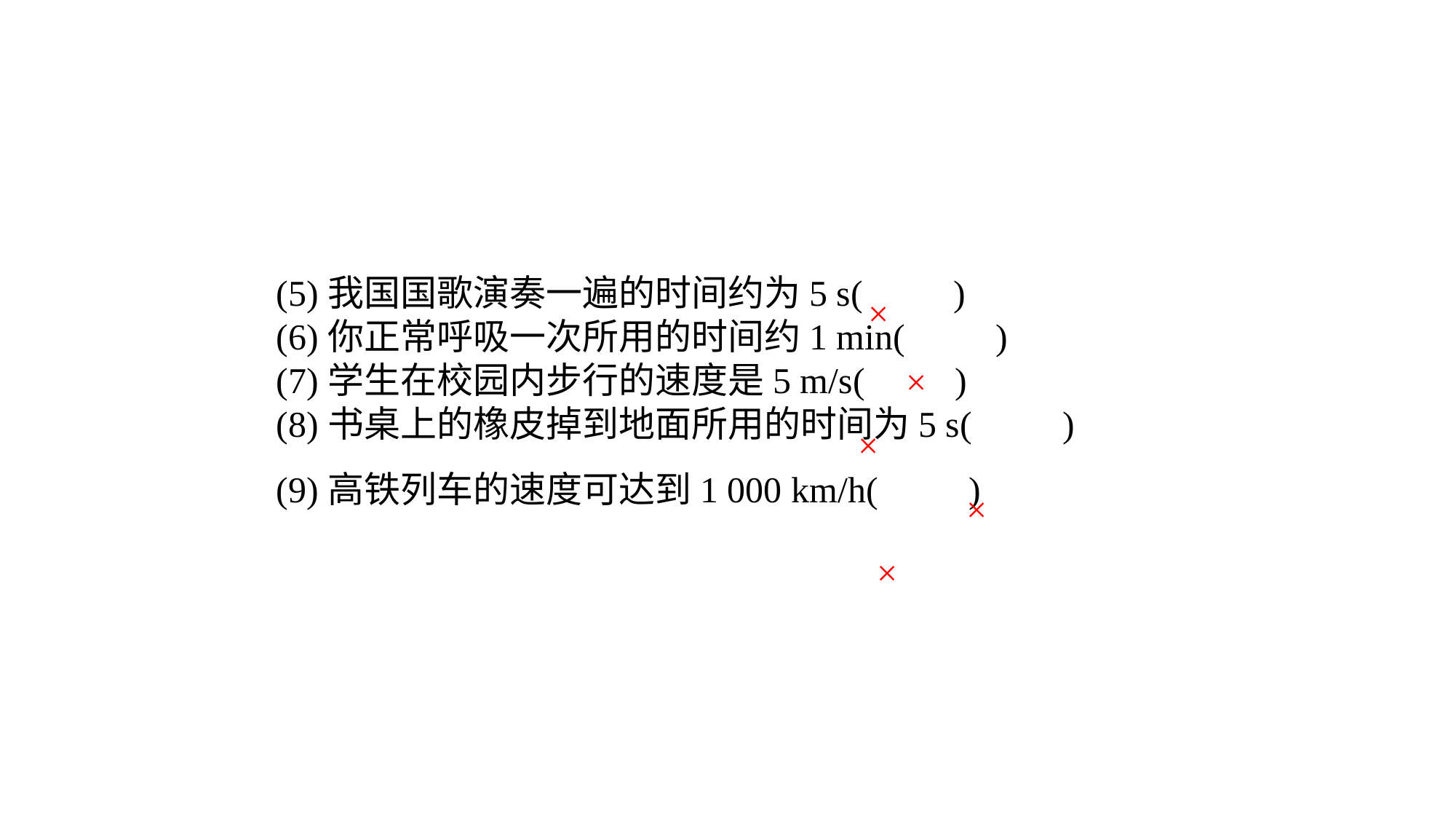

(5)我国国歌演奏一遍的时间约为5 s(　　)(6)你正常呼吸一次所用的时间约1 min(　　)(7)学生在校园内步行的速度是5 m/s(　　)(8)书桌上的橡皮掉到地面所用的时间为5 s(　　)(9)高铁列车的速度可达到1 000 km/h(　　)
×
×
×
×
×